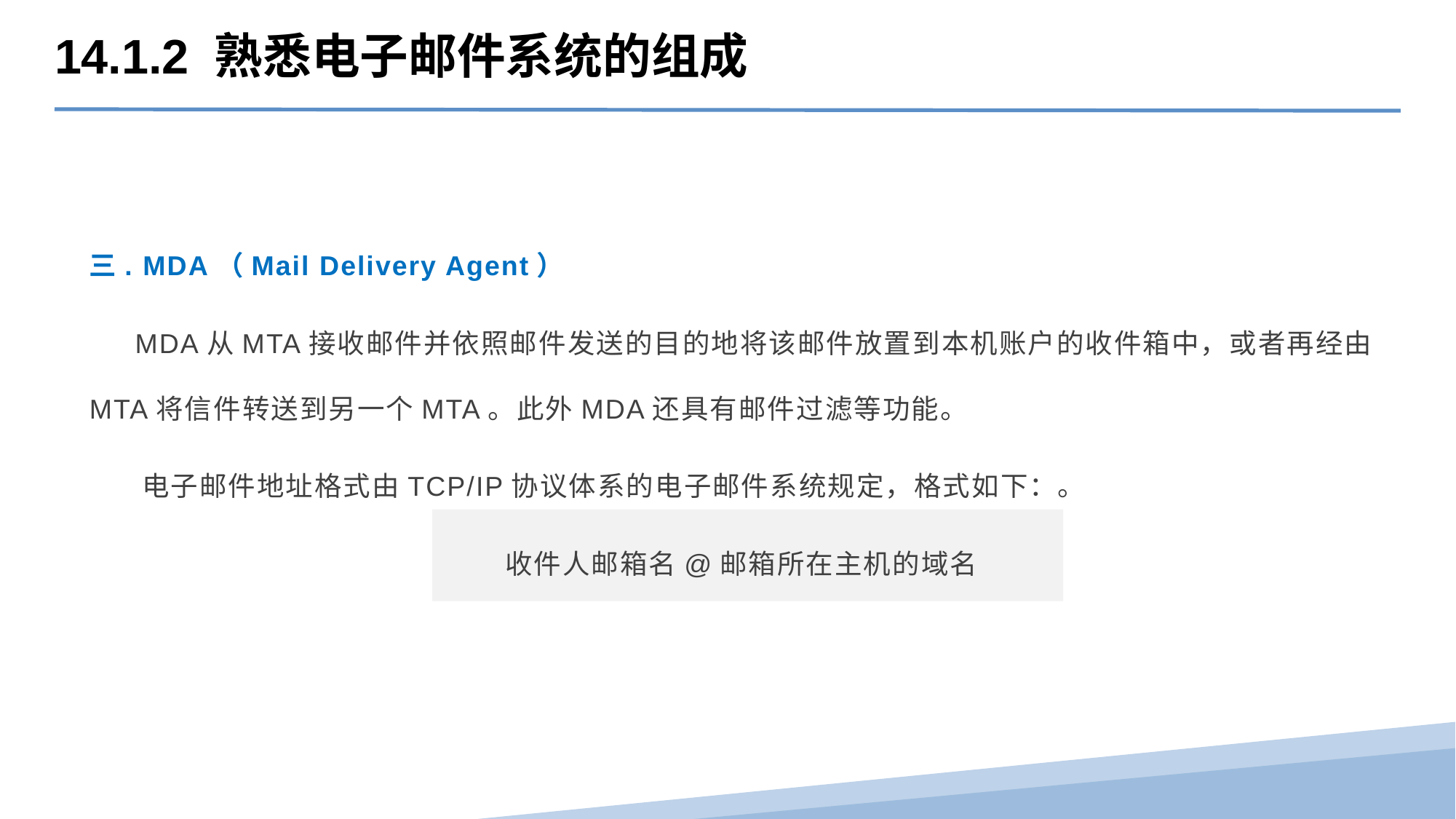

14.1.2 熟悉电子邮件系统的组成
三. MDA（Mail Delivery Agent）
     MDA从MTA接收邮件并依照邮件发送的目的地将该邮件放置到本机账户的收件箱中，或者再经由MTA将信件转送到另一个MTA。此外MDA还具有邮件过滤等功能。
      电子邮件地址格式由TCP/IP协议体系的电子邮件系统规定，格式如下：。
收件人邮箱名@邮箱所在主机的域名